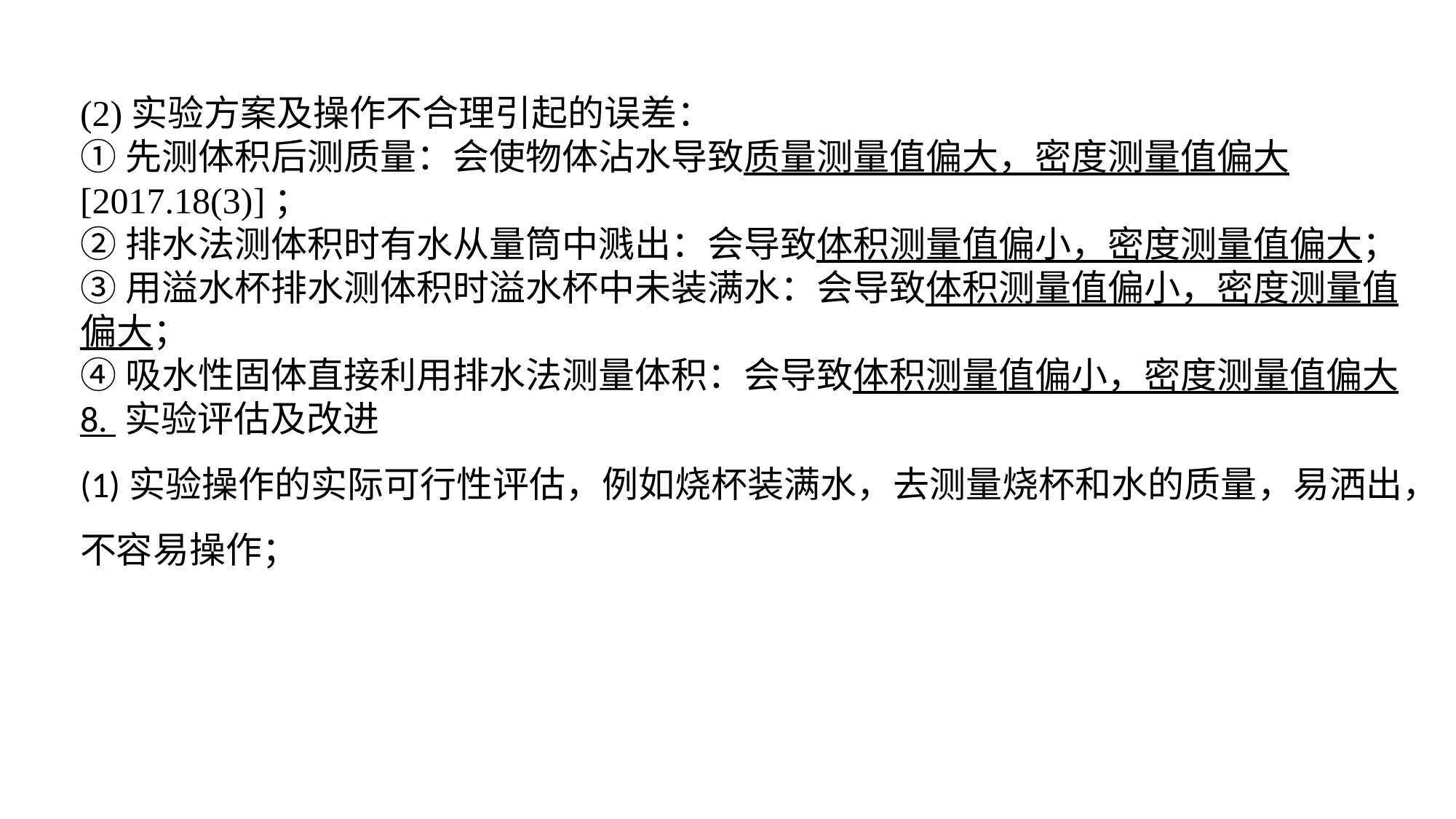

(2)实验方案及操作不合理引起的误差：①先测体积后测质量：会使物体沾水导致质量测量值偏大，密度测量值偏大[2017.18(3)]；②排水法测体积时有水从量筒中溅出：会导致体积测量值偏小，密度测量值偏大；③用溢水杯排水测体积时溢水杯中未装满水：会导致体积测量值偏小，密度测量值偏大；④吸水性固体直接利用排水法测量体积：会导致体积测量值偏小，密度测量值偏大8. 实验评估及改进(1)实验操作的实际可行性评估，例如烧杯装满水，去测量烧杯和水的质量，易洒出，不容易操作；